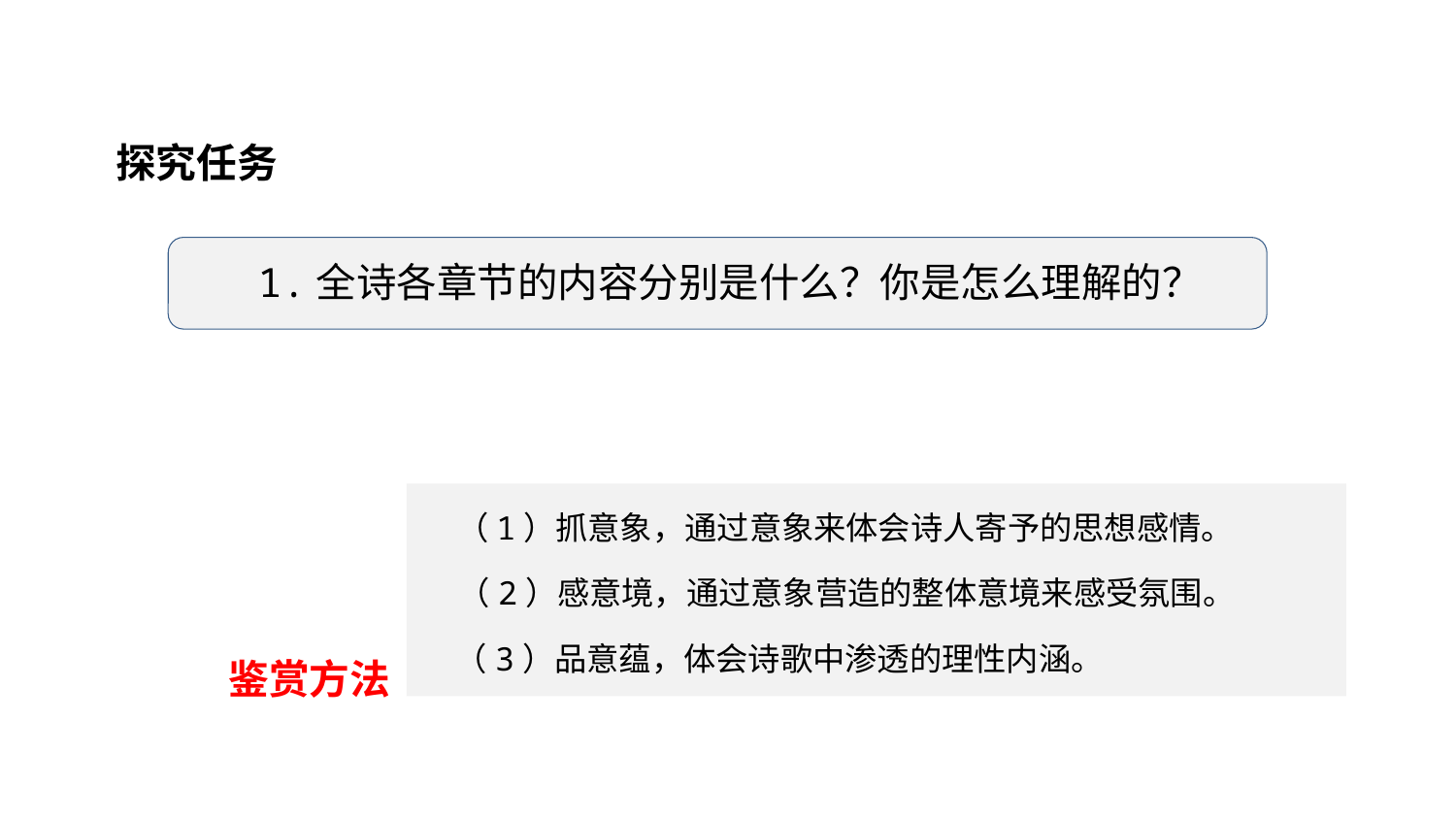

阅读探究
探究任务

1.全诗各章节的内容分别是什么？你是怎么理解的？
 （1）抓意象，通过意象来体会诗人寄予的思想感情。

 （2）感意境，通过意象营造的整体意境来感受氛围。
 （3）品意蕴，体会诗歌中渗透的理性内涵。
 鉴赏方法